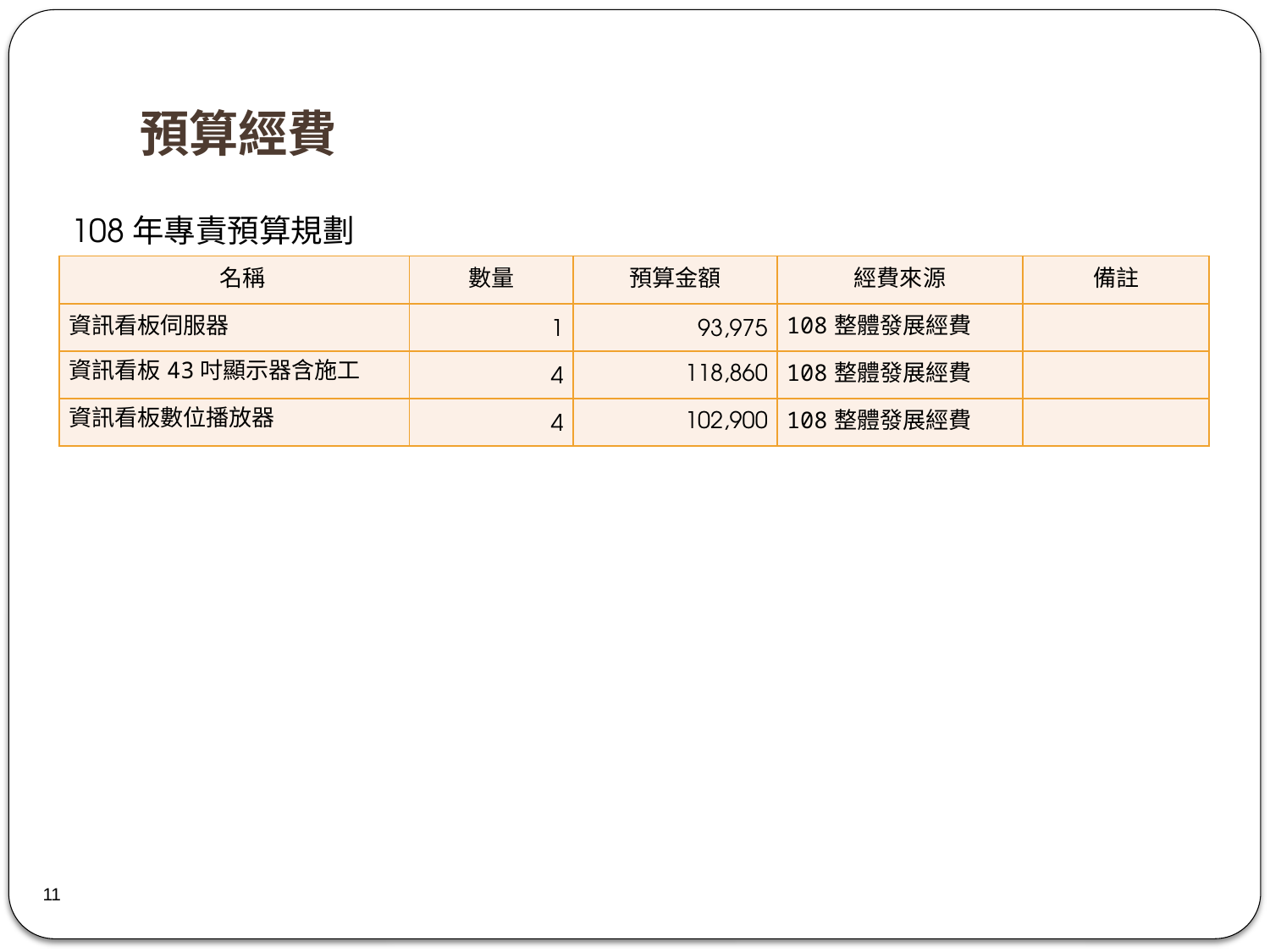

# 預算經費
108年專責預算規劃
| 名稱 | 數量 | 預算金額 | 經費來源 | 備註 |
| --- | --- | --- | --- | --- |
| 資訊看板伺服器 | 1 | 93,975 | 108整體發展經費 |  |
| 資訊看板43吋顯示器含施工 | 4 | 118,860 | 108整體發展經費 |  |
| 資訊看板數位播放器 | 4 | 102,900 | 108整體發展經費 |  |
11